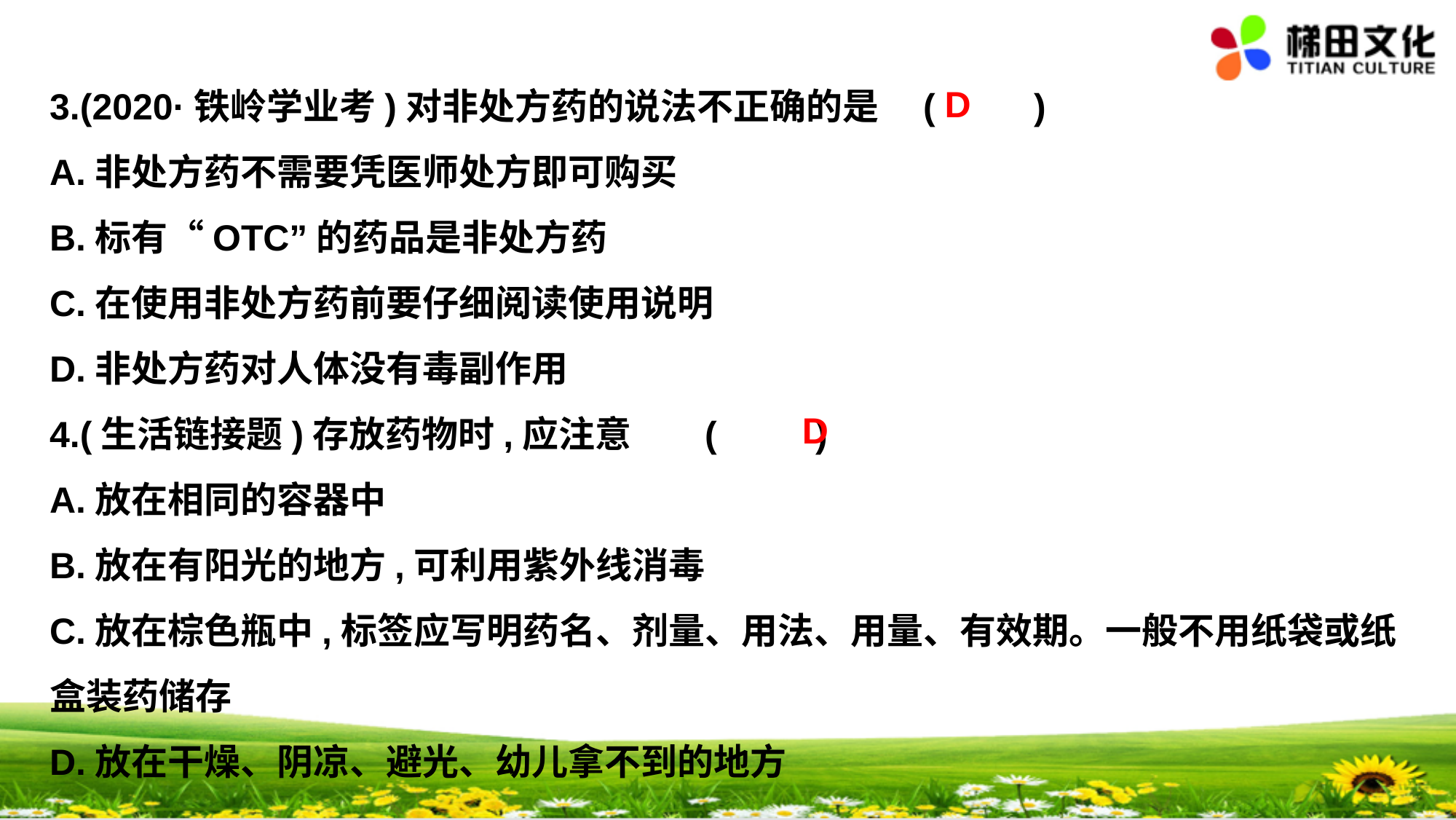

D
3.(2020·铁岭学业考)对非处方药的说法不正确的是	(　 　)
A.非处方药不需要凭医师处方即可购买
B.标有“OTC”的药品是非处方药
C.在使用非处方药前要仔细阅读使用说明
D.非处方药对人体没有毒副作用
4.(生活链接题)存放药物时,应注意	(　 　)
A.放在相同的容器中
B.放在有阳光的地方,可利用紫外线消毒
C.放在棕色瓶中,标签应写明药名、剂量、用法、用量、有效期。一般不用纸袋或纸
盒装药储存
D.放在干燥、阴凉、避光、幼儿拿不到的地方
D